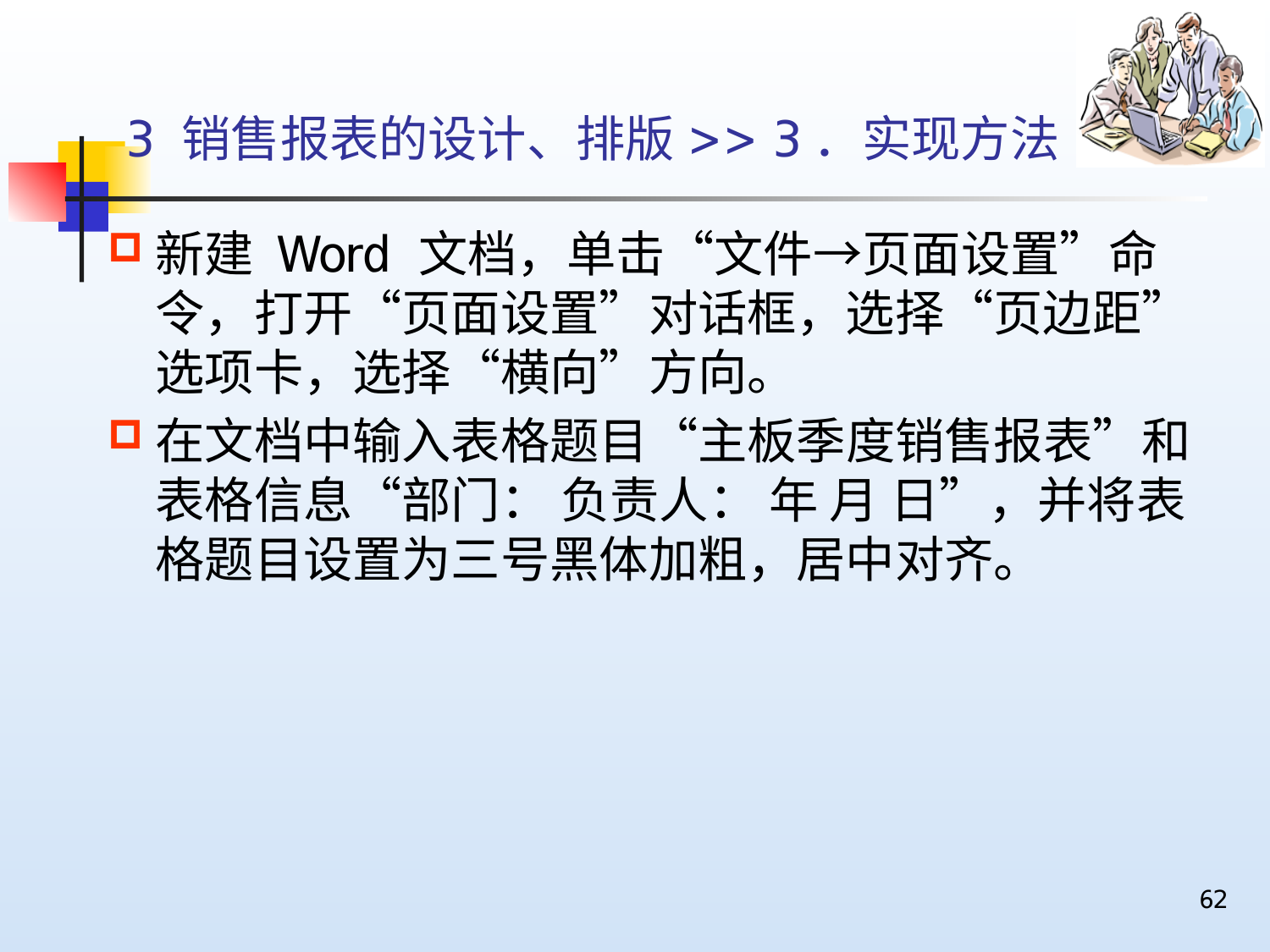

# 3 销售报表的设计、排版>> 3．实现方法
新建 Word 文档，单击“文件→页面设置”命令，打开“页面设置”对话框，选择“页边距”选项卡，选择“横向”方向。
在文档中输入表格题目“主板季度销售报表”和表格信息“部门： 负责人： 年 月 日”，并将表格题目设置为三号黑体加粗，居中对齐。
62